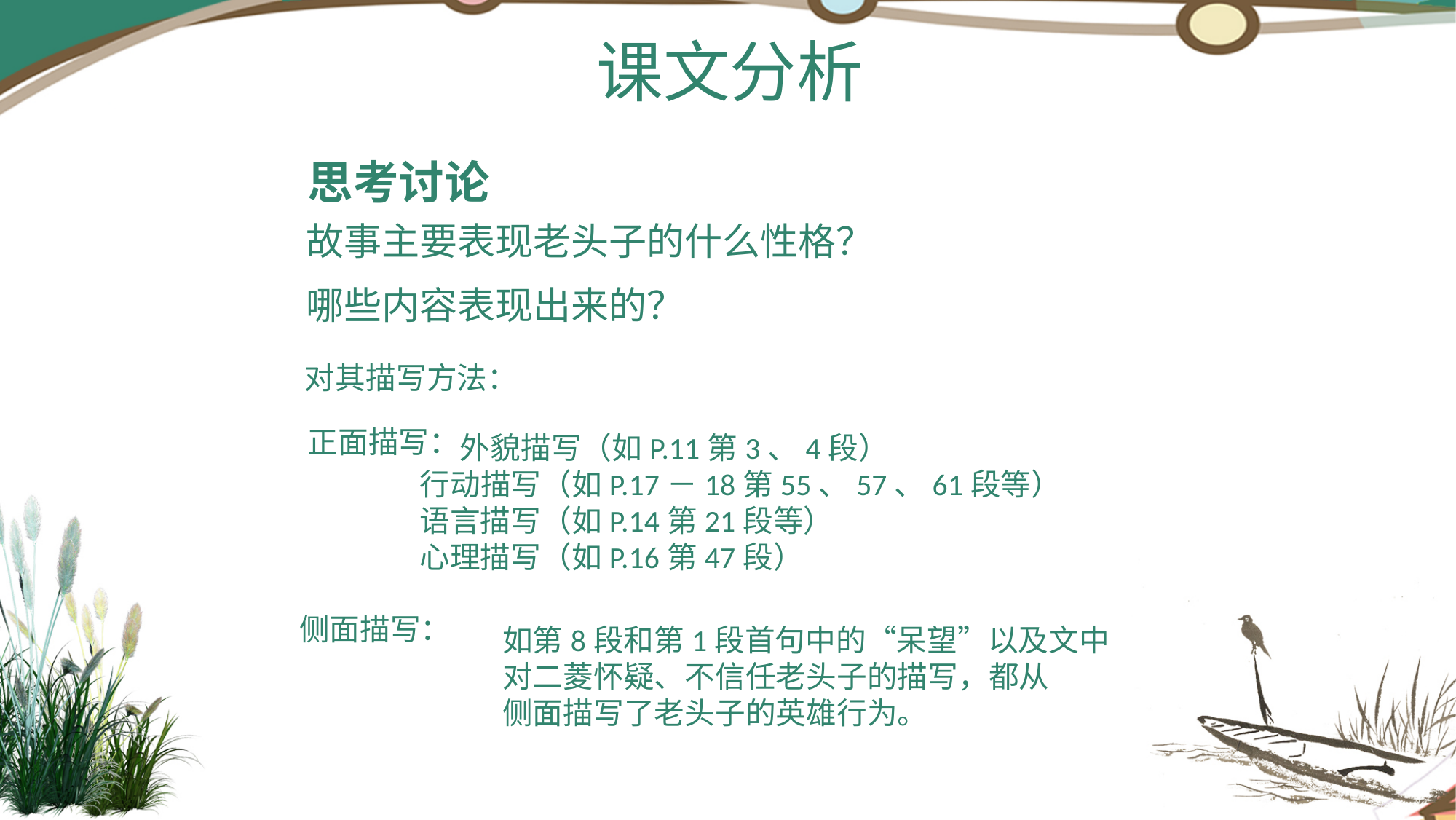

课文分析
思考讨论
故事主要表现老头子的什么性格？
哪些内容表现出来的？
对其描写方法：
正面描写：
                外貌描写（如P.11第3、4段）
          行动描写（如P.17－18第55、57、61段等）
          语言描写（如P.14第21段等）
          心理描写（如P.16第47段）
侧面描写：
如第8段和第1段首句中的“呆望”以及文中
对二菱怀疑、不信任老头子的描写，都从
侧面描写了老头子的英雄行为。